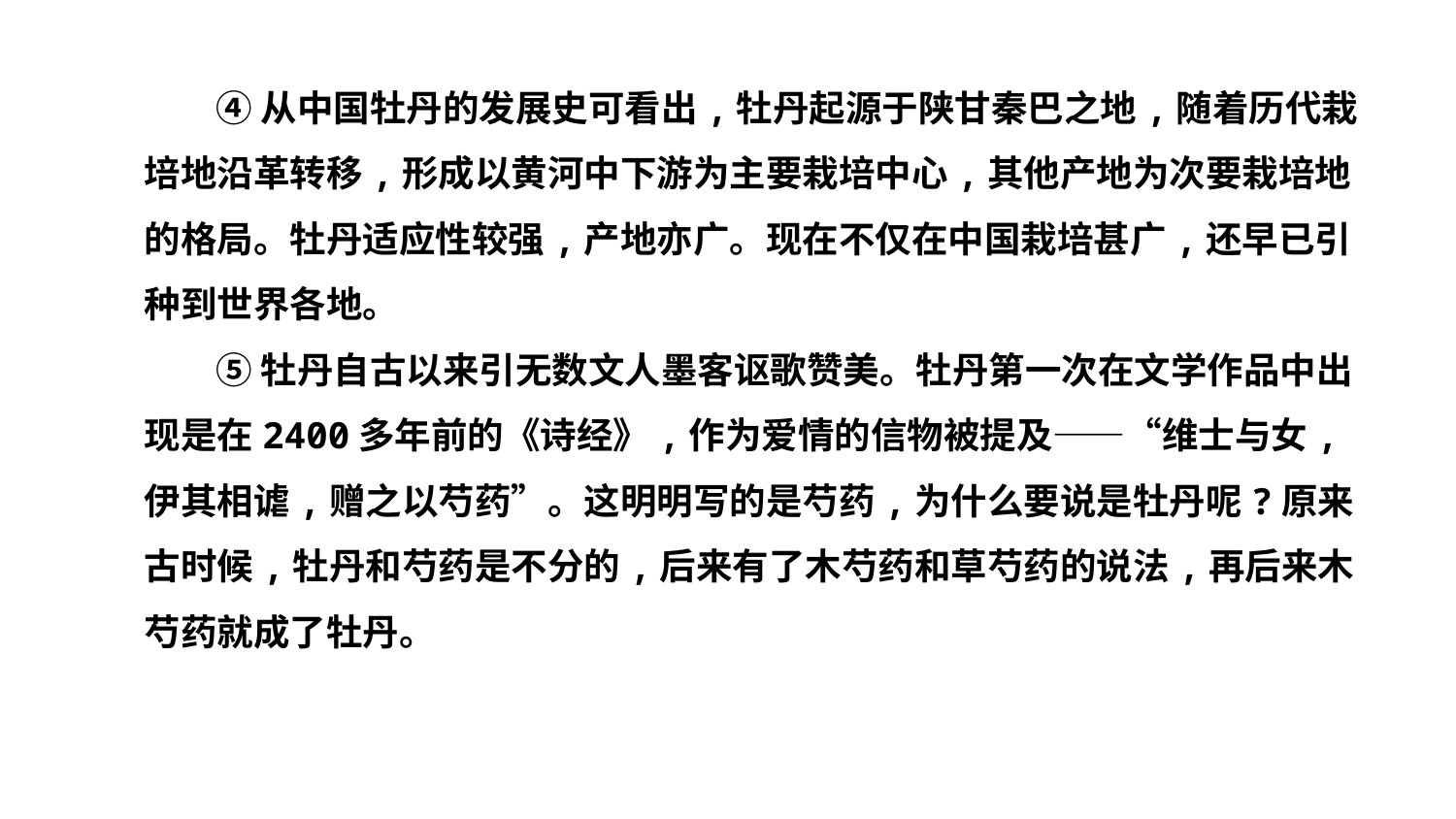

④从中国牡丹的发展史可看出,牡丹起源于陕甘秦巴之地,随着历代栽培地沿革转移,形成以黄河中下游为主要栽培中心,其他产地为次要栽培地的格局。牡丹适应性较强,产地亦广。现在不仅在中国栽培甚广,还早已引种到世界各地。
⑤牡丹自古以来引无数文人墨客讴歌赞美。牡丹第一次在文学作品中出现是在2400多年前的《诗经》,作为爱情的信物被提及——“维士与女,伊其相谑,赠之以芍药”。这明明写的是芍药,为什么要说是牡丹呢?原来古时候,牡丹和芍药是不分的,后来有了木芍药和草芍药的说法,再后来木芍药就成了牡丹。